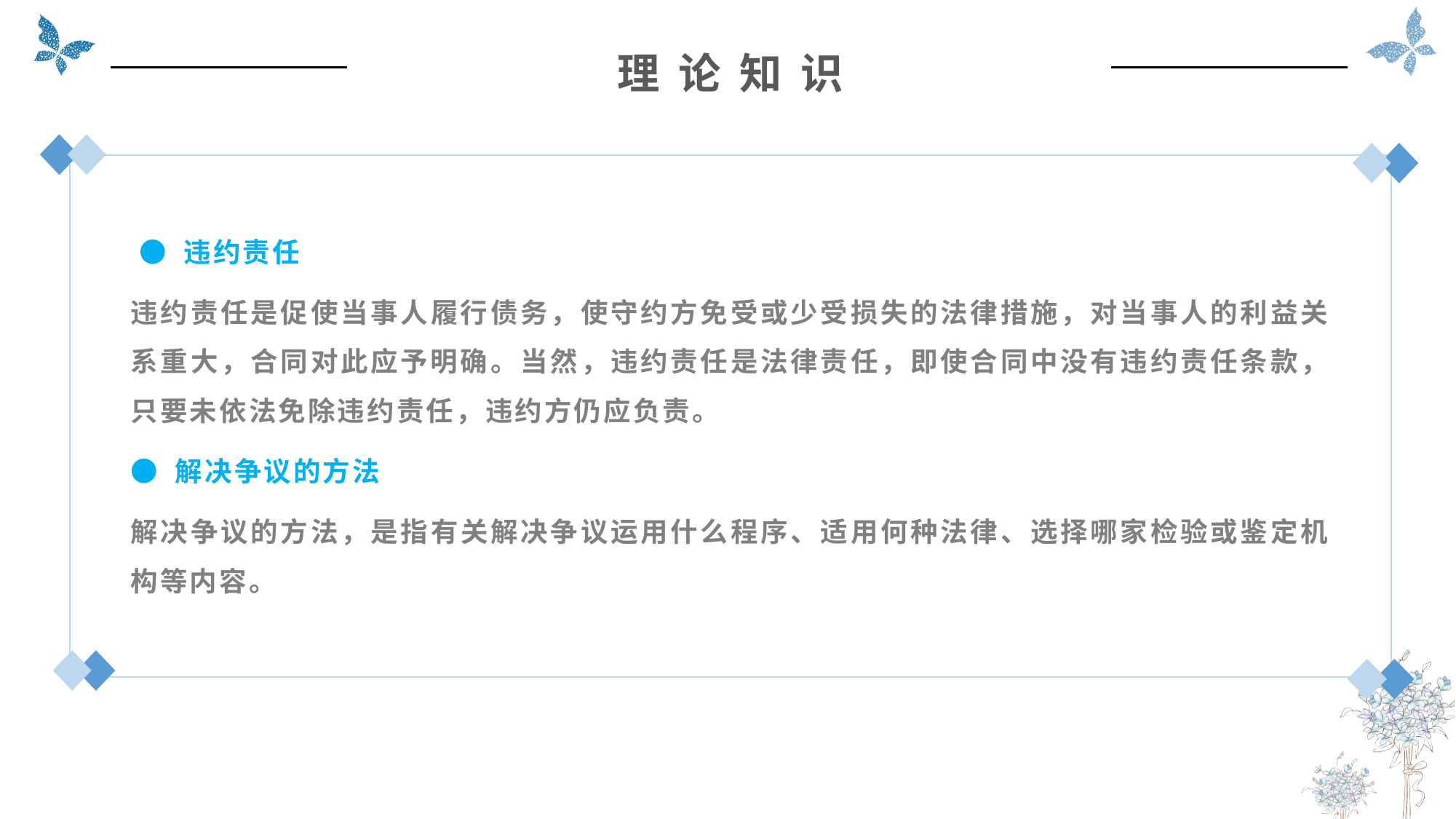

理 论 知 识

 ● 违约责任
违约责任是促使当事人履行债务，使守约方免受或少受损失的法律措施，对当事人的利益关系重大，合同对此应予明确。当然，违约责任是法律责任，即使合同中没有违约责任条款，只要未依法免除违约责任，违约方仍应负责。
● 解决争议的方法
解决争议的方法，是指有关解决争议运用什么程序、适用何种法律、选择哪家检验或鉴定机构等内容。